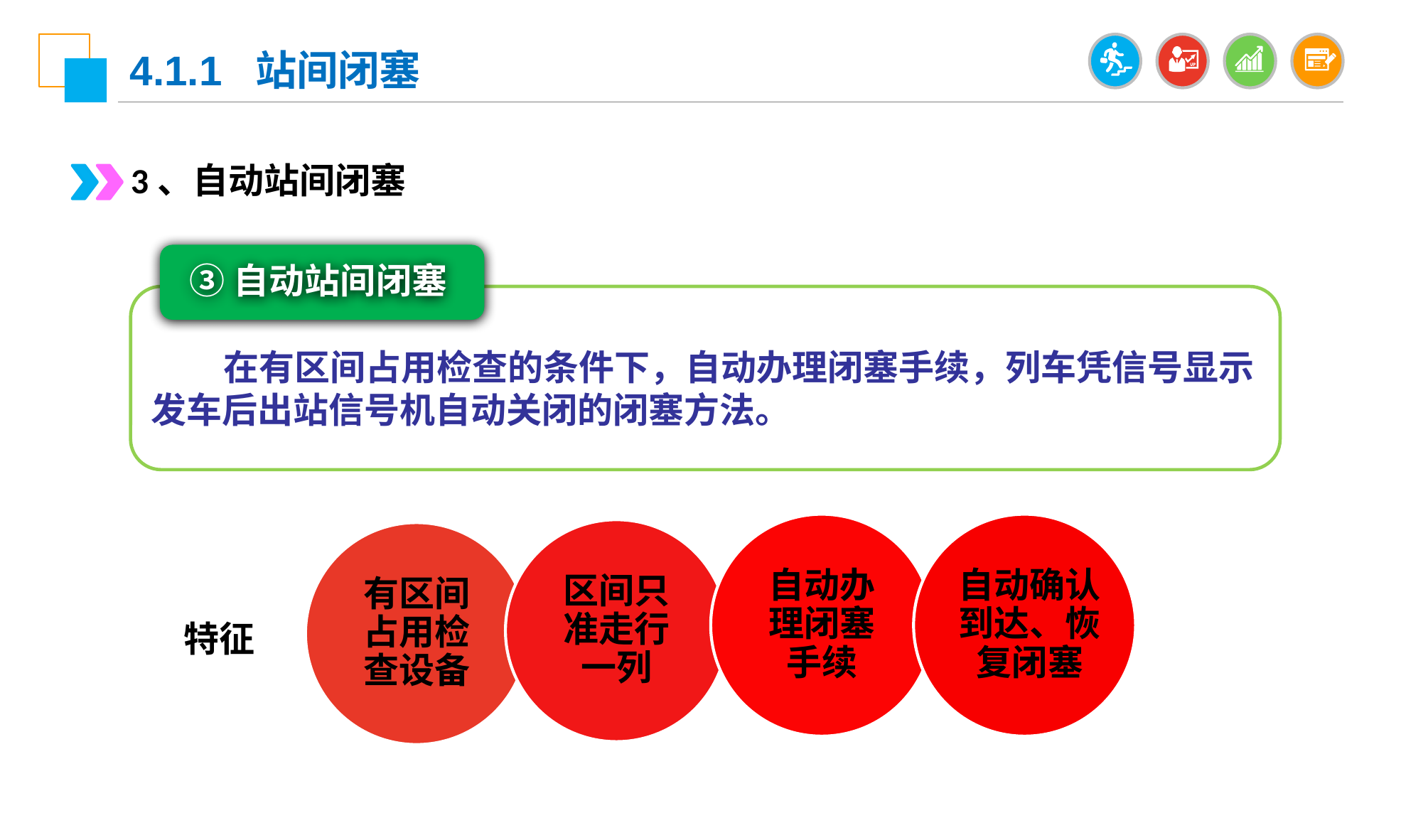

4.1.1  站间闭塞
3、自动站间闭塞

③自动站间闭塞

        在有区间占用检查的条件下，自动办理闭塞手续，列车凭信号显示发车后出站信号机自动关闭的闭塞方法。

自动办理闭塞手续

自动确认到达、恢复闭塞

区间只准走行一列

有区间占用检查设备
特征